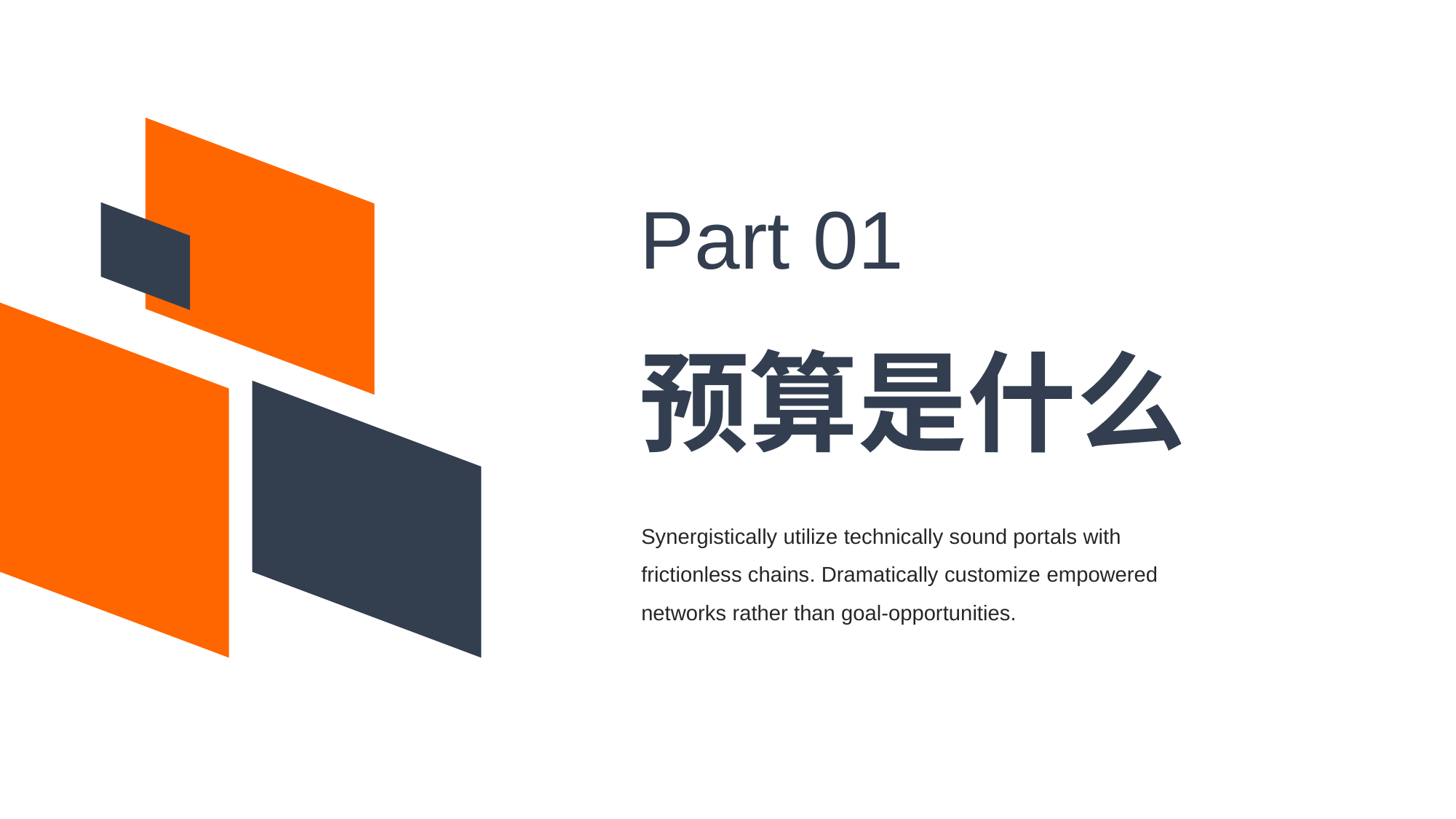

Part 01
预算是什么
Synergistically utilize technically sound portals with frictionless chains. Dramatically customize empowered networks rather than goal-opportunities.